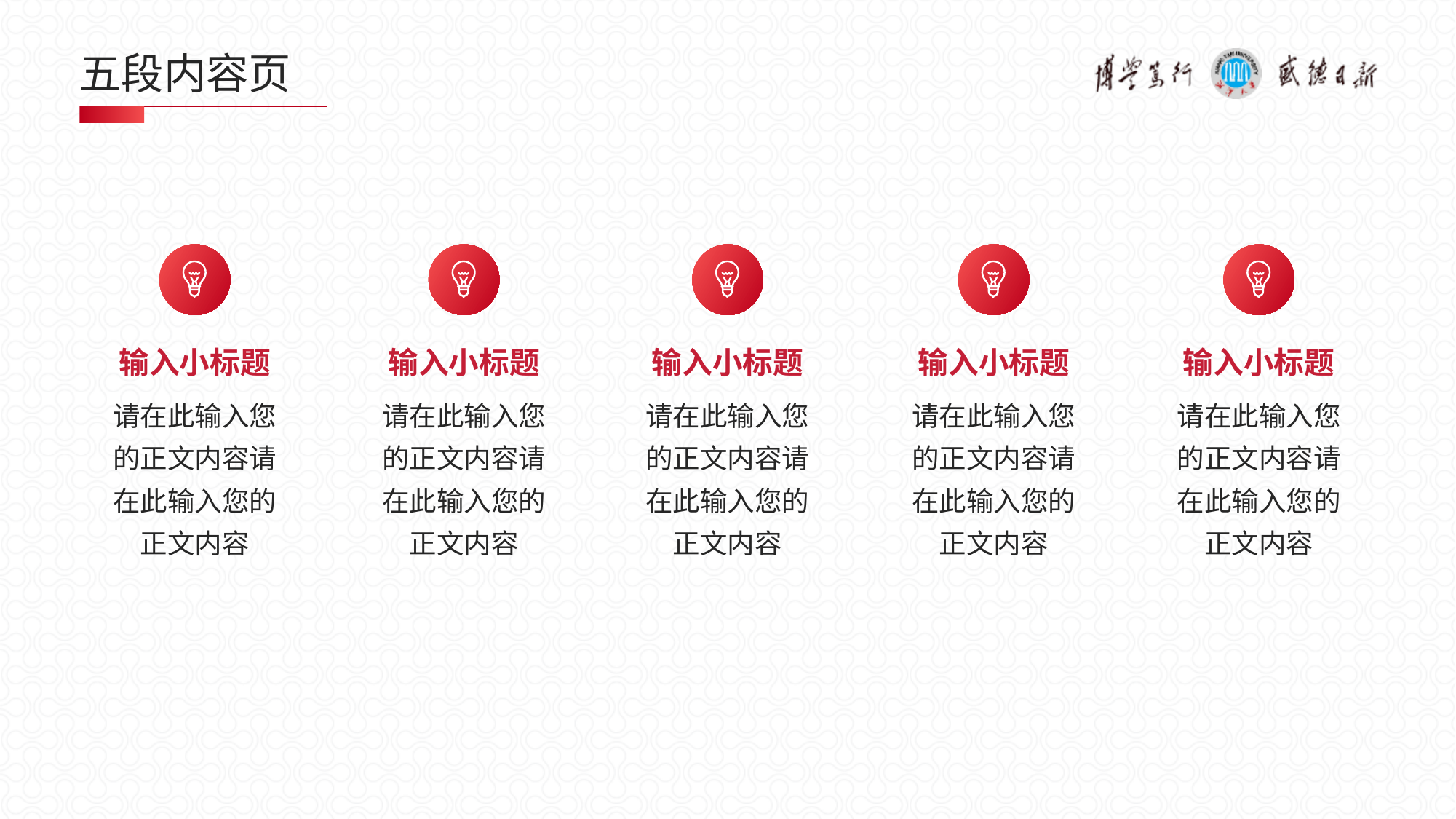

# 五段内容页

输入小标题
请在此输入您的正文内容请在此输入您的正文内容
输入小标题
请在此输入您的正文内容请在此输入您的正文内容
输入小标题
请在此输入您的正文内容请在此输入您的正文内容
输入小标题
请在此输入您的正文内容请在此输入您的正文内容
输入小标题
请在此输入您的正文内容请在此输入您的正文内容